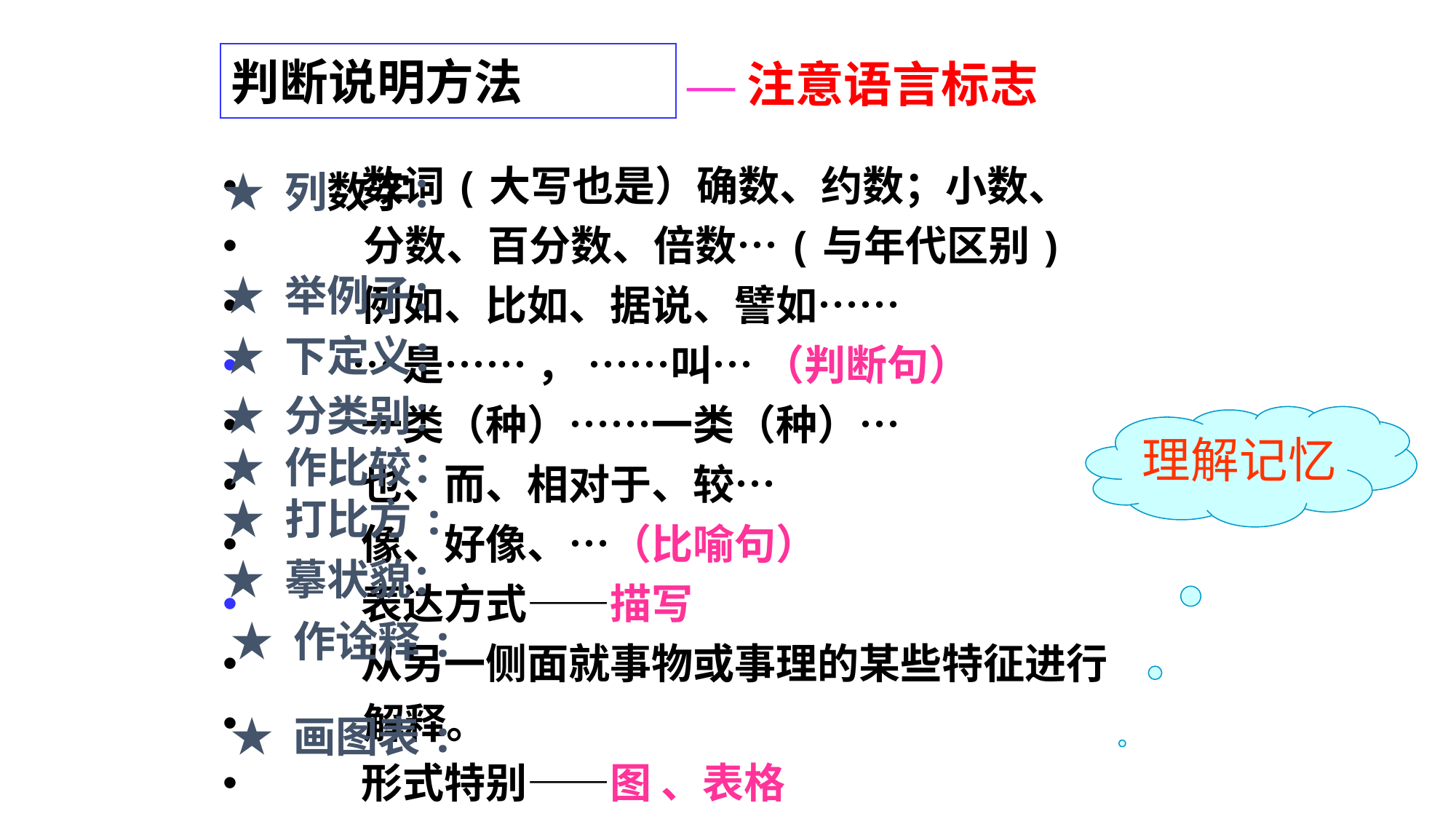

判断说明方法
—注意语言标志
           数词(大写也是）确数、约数；小数、
           分数、百分数、倍数…(与年代区别)
           例如、比如、据说、譬如……
           …是…… ， ……叫… （判断句）
           一类（种）……一类（种）…
           也、而、相对于、较…
           像、好像、…（比喻句）
           表达方式——描写
           从另一侧面就事物或事理的某些特征进行
           解释。
           形式特别——图 、表格

★ 列数字：
★ 举例子：
★ 下定义：
★ 分类别：
理解记忆
★ 作比较：
★ 打比方:
★ 摹状貌：
★ 作诠释:
★ 画图表: